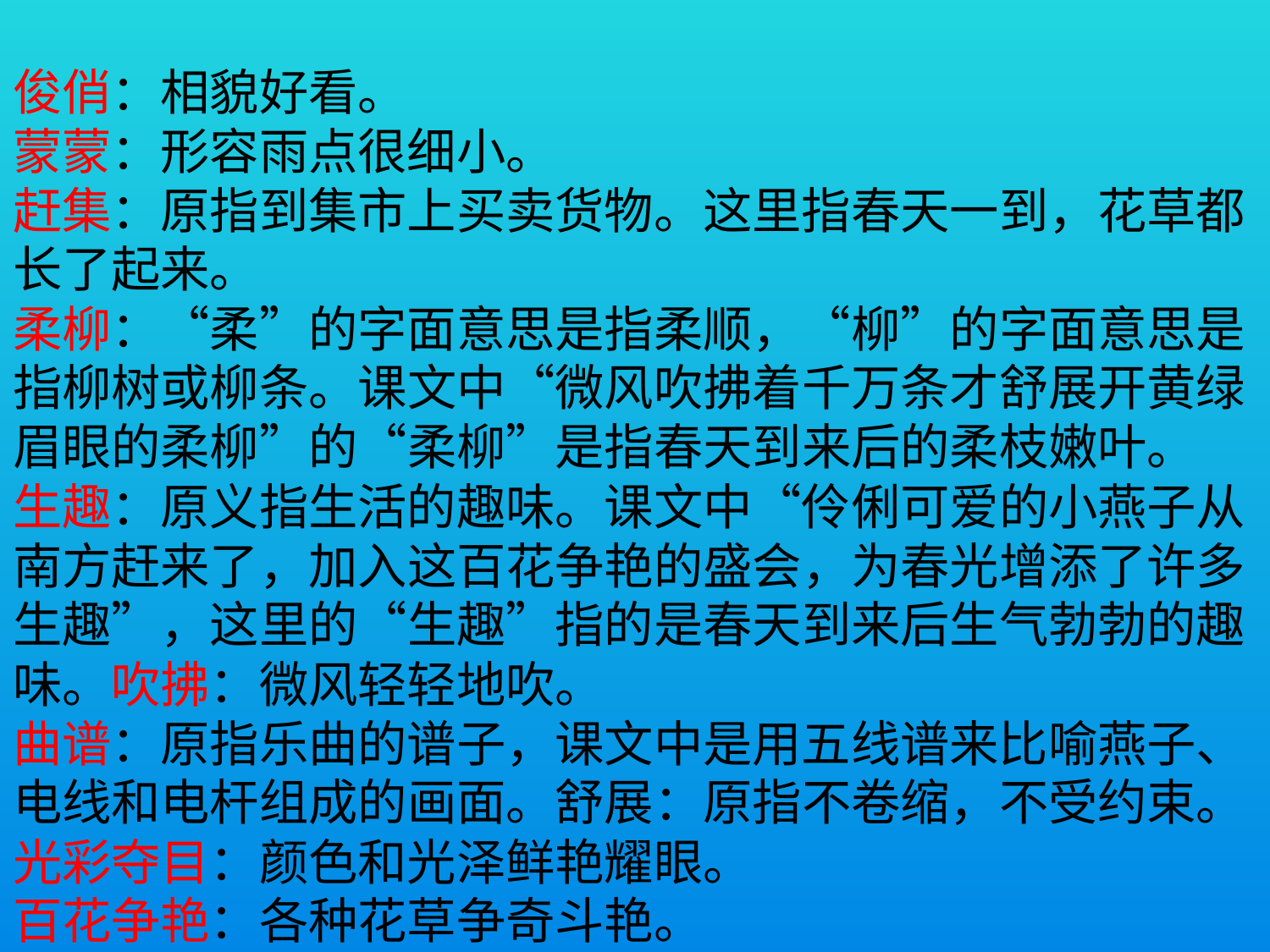

俊俏：相貌好看。
蒙蒙：形容雨点很细小。
赶集：原指到集市上买卖货物。这里指春天一到，花草都长了起来。
柔柳：“柔”的字面意思是指柔顺，“柳”的字面意思是指柳树或柳条。课文中“微风吹拂着千万条才舒展开黄绿眉眼的柔柳”的“柔柳”是指春天到来后的柔枝嫩叶。
生趣：原义指生活的趣味。课文中“伶俐可爱的小燕子从南方赶来了，加入这百花争艳的盛会，为春光增添了许多生趣”，这里的“生趣”指的是春天到来后生气勃勃的趣味。吹拂：微风轻轻地吹。
曲谱：原指乐曲的谱子，课文中是用五线谱来比喻燕子、电线和电杆组成的画面。舒展：原指不卷缩，不受约束。
光彩夺目：颜色和光泽鲜艳耀眼。
百花争艳：各种花草争奇斗艳。